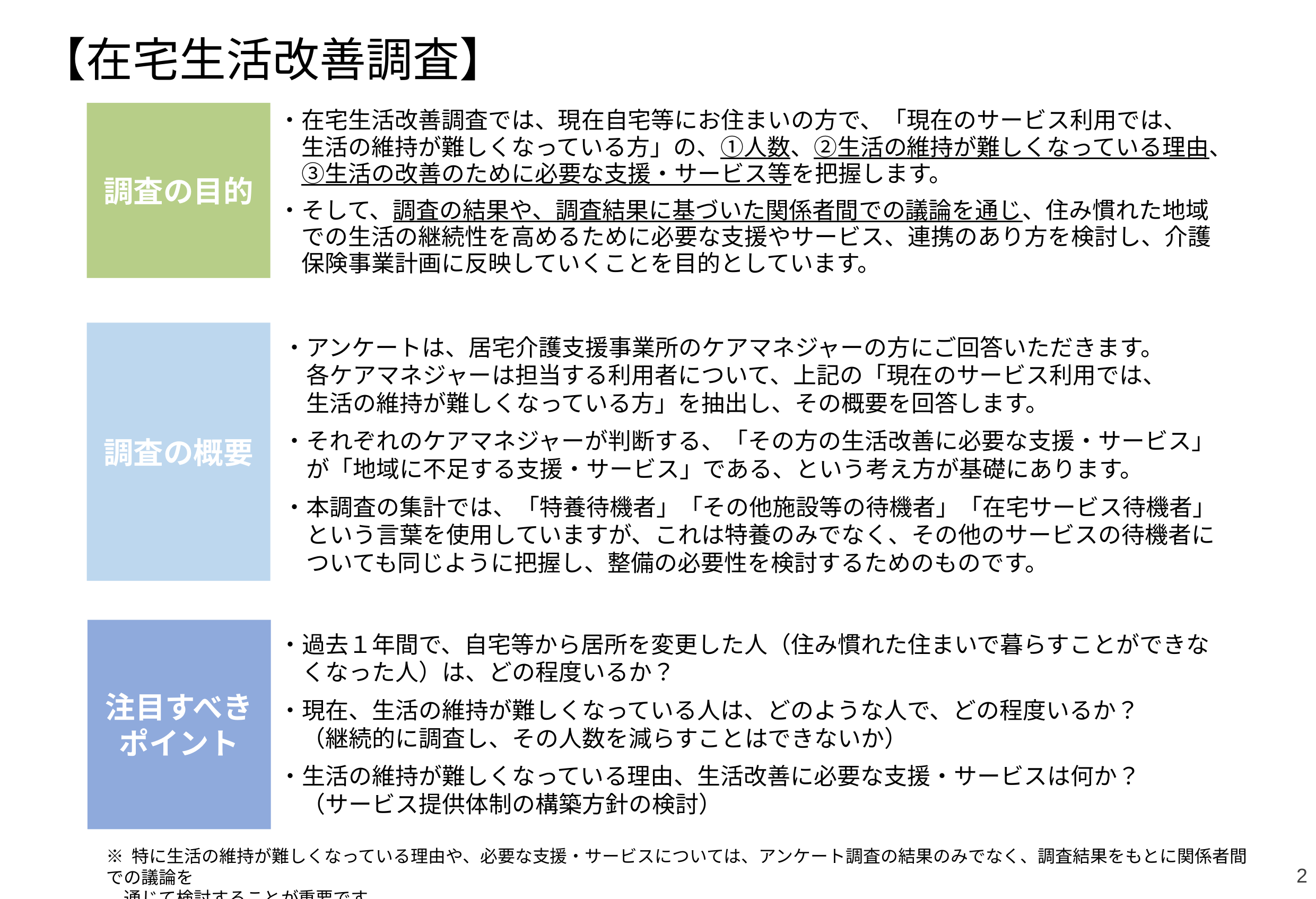

【在宅生活改善調査】
・在宅生活改善調査では、現在自宅等にお住まいの方で、「現在のサービス利用では、
　生活の維持が難しくなっている方」の、①人数、②生活の維持が難しくなっている理由、
　③生活の改善のために必要な支援・サービス等を把握します。
・そして、調査の結果や、調査結果に基づいた関係者間での議論を通じ、住み慣れた地域
　での生活の継続性を高めるために必要な支援やサービス、連携のあり方を検討し、介護
　保険事業計画に反映していくことを目的としています。
調査の目的
調査の概要
・アンケートは、居宅介護支援事業所のケアマネジャーの方にご回答いただきます。
　各ケアマネジャーは担当する利用者について、上記の「現在のサービス利用では、
　生活の維持が難しくなっている方」を抽出し、その概要を回答します。
・それぞれのケアマネジャーが判断する、「その方の生活改善に必要な支援・サービス」
　が「地域に不足する支援・サービス」である、という考え方が基礎にあります。
・本調査の集計では、「特養待機者」「その他施設等の待機者」「在宅サービス待機者」
　という言葉を使用していますが、これは特養のみでなく、その他のサービスの待機者に
　ついても同じように把握し、整備の必要性を検討するためのものです。
注目すべき
ポイント
・過去１年間で、自宅等から居所を変更した人（住み慣れた住まいで暮らすことができな
　くなった人）は、どの程度いるか？
・現在、生活の維持が難しくなっている人は、どのような人で、どの程度いるか？
　（継続的に調査し、その人数を減らすことはできないか）
・生活の維持が難しくなっている理由、生活改善に必要な支援・サービスは何か？
　（サービス提供体制の構築方針の検討）
※ 特に生活の維持が難しくなっている理由や、必要な支援・サービスについては、アンケート調査の結果のみでなく、調査結果をもとに関係者間での議論を
　通じて検討することが重要です。
2